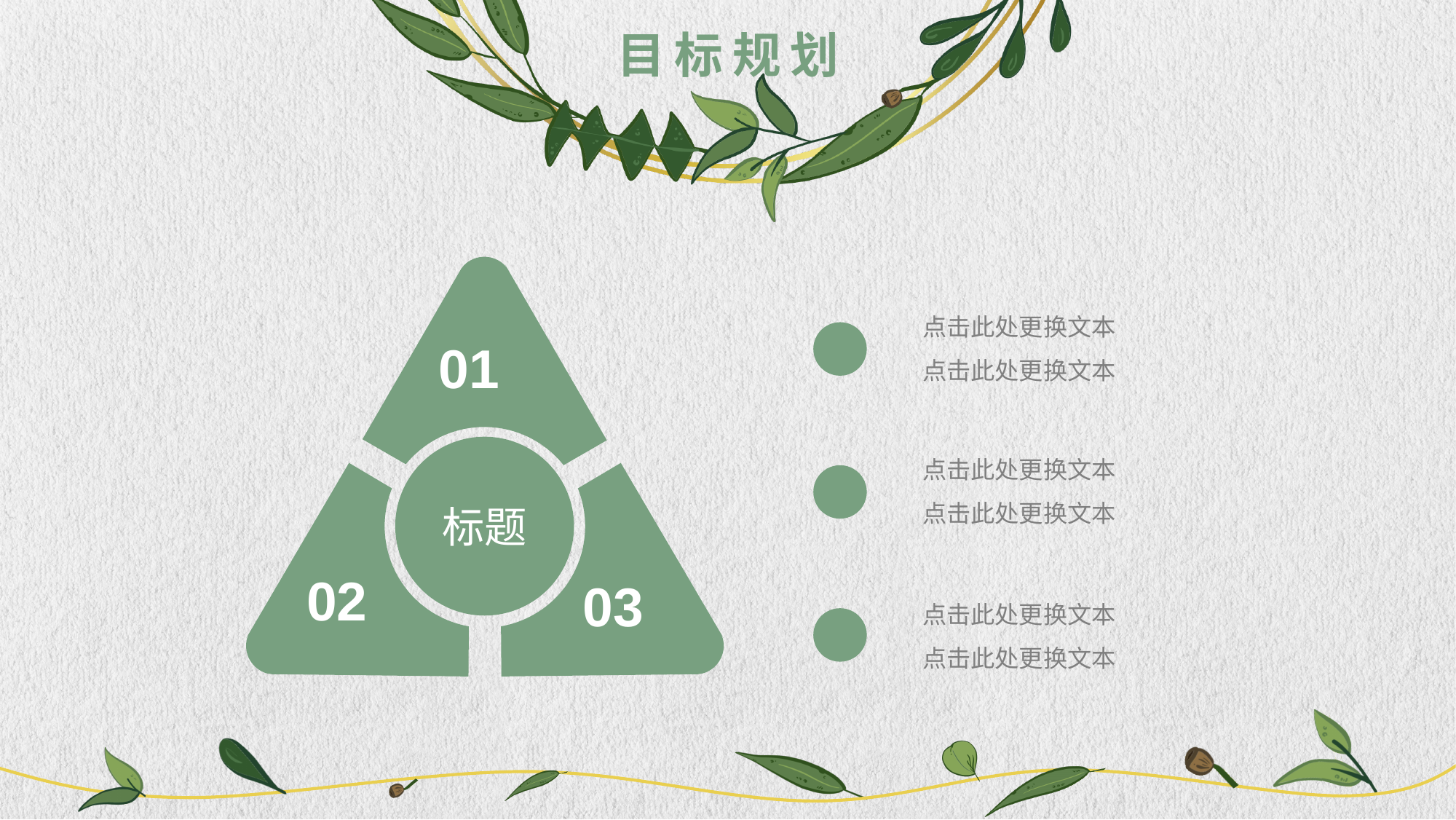

目标规划

点击此处更换文本
点击此处更换文本

01
点击此处更换文本
点击此处更换文本
标题

02
03
点击此处更换文本
点击此处更换文本